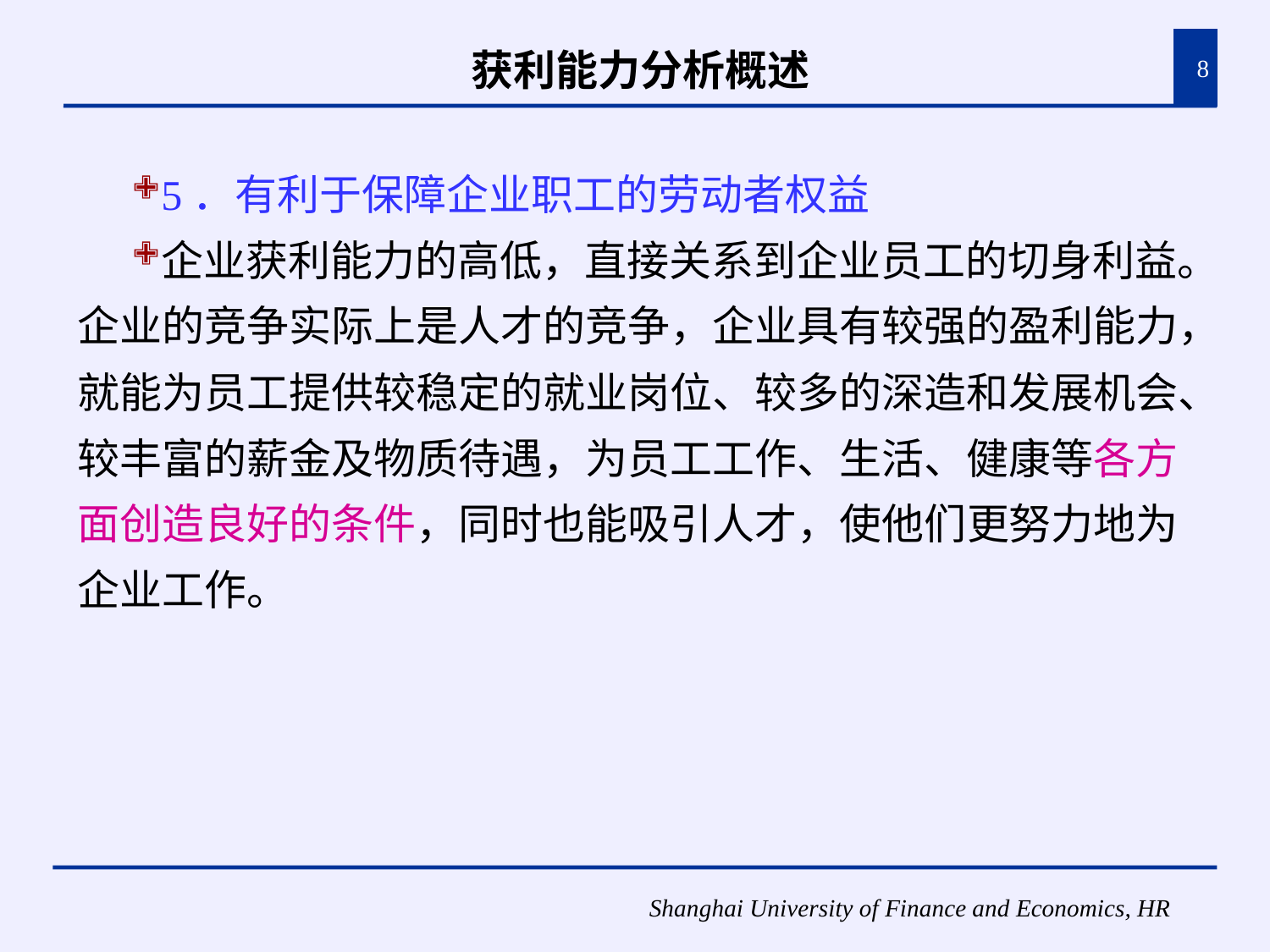

# 获利能力分析概述
8
5．有利于保障企业职工的劳动者权益
企业获利能力的高低，直接关系到企业员工的切身利益。企业的竞争实际上是人才的竞争，企业具有较强的盈利能力，就能为员工提供较稳定的就业岗位、较多的深造和发展机会、较丰富的薪金及物质待遇，为员工工作、生活、健康等各方面创造良好的条件，同时也能吸引人才，使他们更努力地为企业工作。